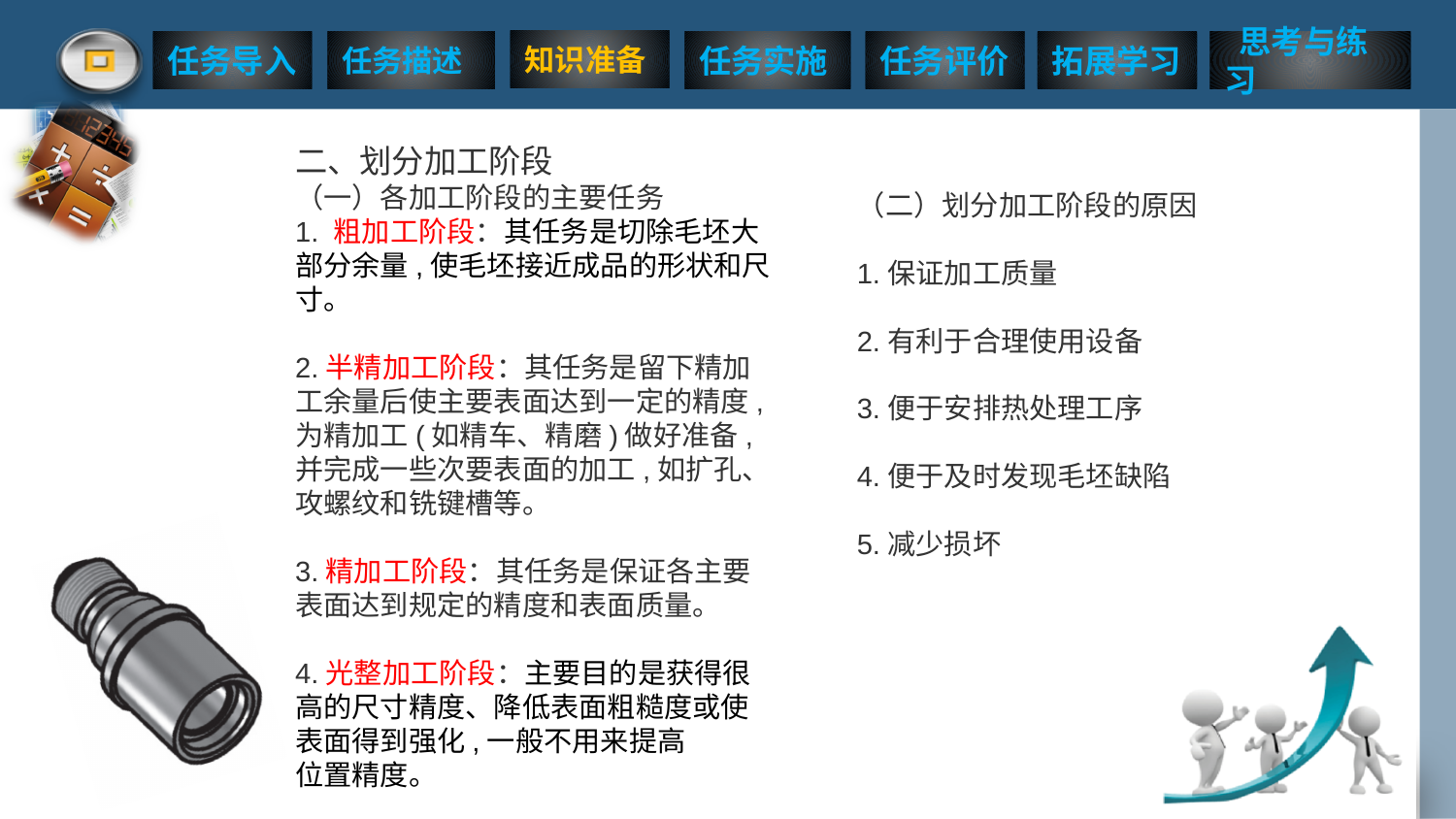

二、划分加工阶段
（一）各加工阶段的主要任务
1. 粗加工阶段：其任务是切除毛坯大部分余量,使毛坯接近成品的形状和尺寸。

2.半精加工阶段：其任务是留下精加工余量后使主要表面达到一定的精度,为精加工(如精车、精磨)做好准备,并完成一些次要表面的加工,如扩孔、攻螺纹和铣键槽等。

3.精加工阶段：其任务是保证各主要表面达到规定的精度和表面质量。

4.光整加工阶段：主要目的是获得很高的尺寸精度、降低表面粗糙度或使表面得到强化,一般不用来提高
位置精度。

（二）划分加工阶段的原因

1.保证加工质量

2.有利于合理使用设备

3.便于安排热处理工序

4.便于及时发现毛坯缺陷

5.减少损坏